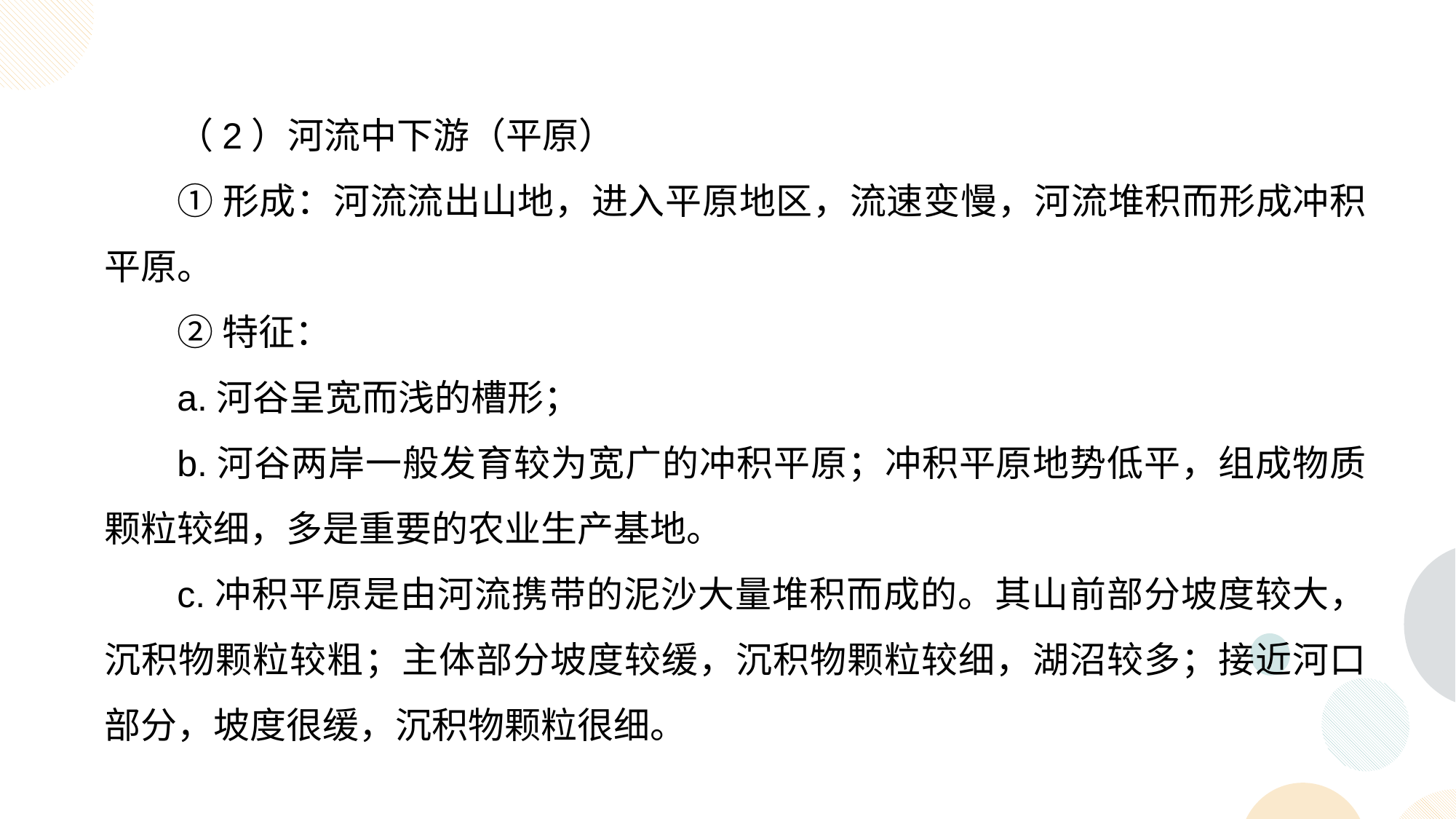

（2）河流中下游（平原）
①形成：河流流出山地，进入平原地区，流速变慢，河流堆积而形成冲积平原。
②特征：
a.河谷呈宽而浅的槽形；
b.河谷两岸一般发育较为宽广的冲积平原；冲积平原地势低平，组成物质颗粒较细，多是重要的农业生产基地。
c.冲积平原是由河流携带的泥沙大量堆积而成的。其山前部分坡度较大，沉积物颗粒较粗；主体部分坡度较缓，沉积物颗粒较细，湖沼较多；接近河口部分，坡度很缓，沉积物颗粒很细。